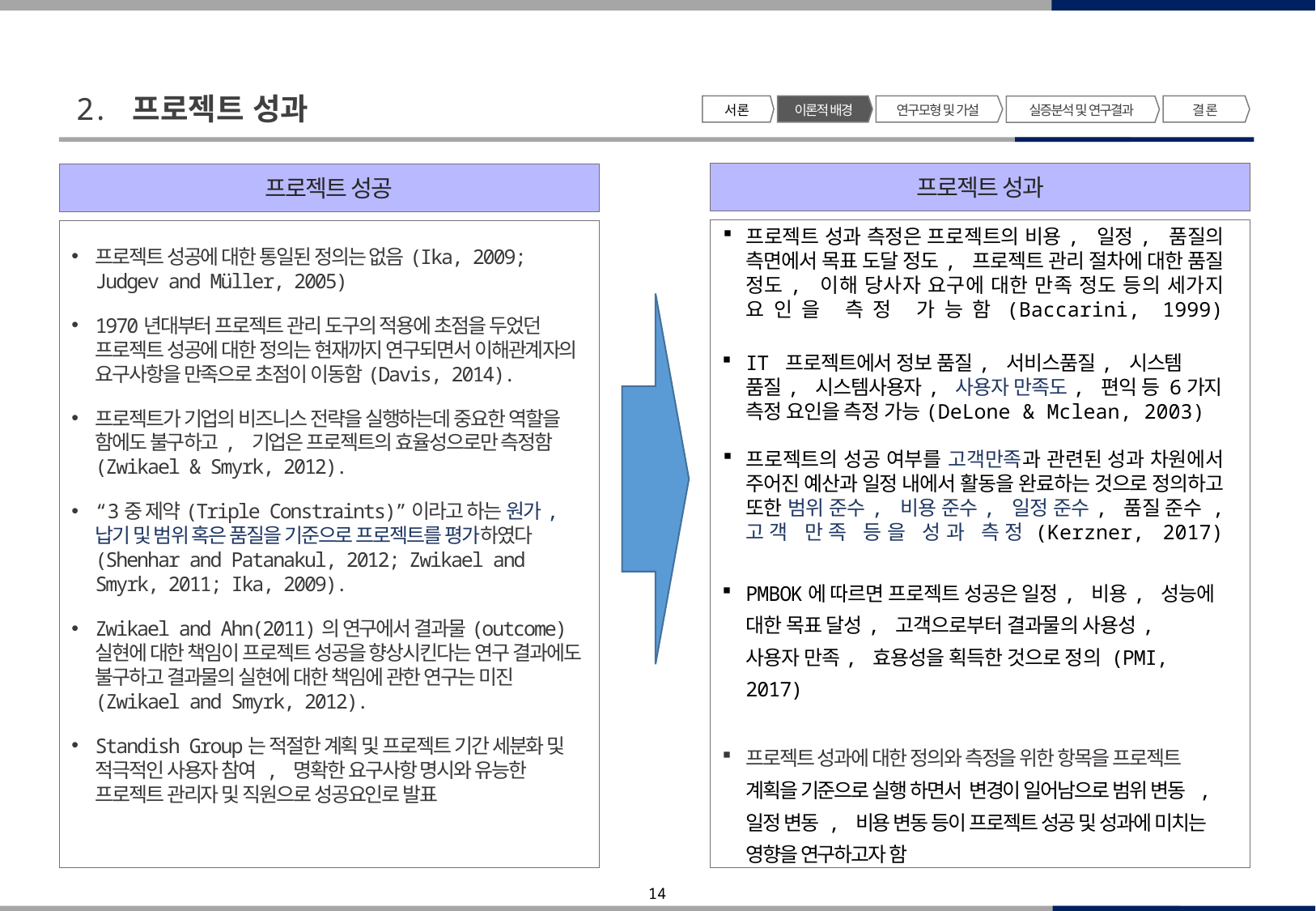

2. 프로젝트 성과
서  론
이론적 배경
연구모형 및 가설
결 론
실증분석 및 연구결과
프로젝트 성과
프로젝트 성과 측정은 프로젝트의 비용, 일정, 품질의 측면에서 목표 도달 정도, 프로젝트 관리 절차에 대한 품질 정도, 이해 당사자 요구에 대한 만족 정도 등의 세가지 요인을 측정 가능함(Baccarini, 1999)
IT 프로젝트에서 정보 품질, 서비스품질, 시스템 품질, 시스템사용자, 사용자 만족도, 편익 등 6가지 측정 요인을 측정 가능(DeLone & Mclean, 2003)
프로젝트의 성공 여부를 고객만족과 관련된 성과 차원에서 주어진 예산과 일정 내에서 활동을 완료하는 것으로 정의하고 또한 범위 준수, 비용 준수, 일정 준수, 품질 준수 , 고객 만족 등을 성과 측정(Kerzner, 2017)
PMBOK에 따르면 프로젝트 성공은 일정, 비용, 성능에 대한 목표 달성, 고객으로부터 결과물의 사용성, 사용자 만족, 효용성을 획득한 것으로 정의 (PMI, 2017)
프로젝트 성과에 대한 정의와 측정을 위한 항목을 프로젝트 계획을 기준으로 실행 하면서  변경이 일어남으로 범위 변동  , 일정 변동 , 비용 변동 등이 프로젝트 성공 및 성과에 미치는 영향을 연구하고자 함

프로젝트 성공

프로젝트 성공에 대한 통일된 정의는 없음(Ika, 2009; Judgev and Müller, 2005)
1970년대부터 프로젝트 관리 도구의 적용에 초점을 두었던 프로젝트 성공에 대한 정의는 현재까지 연구되면서 이해관계자의 요구사항을 만족으로 초점이 이동함(Davis, 2014).
프로젝트가 기업의 비즈니스 전략을 실행하는데 중요한 역할을 함에도 불구하고, 기업은 프로젝트의 효율성으로만 측정함(Zwikael & Smyrk, 2012).
“3중 제약(Triple Constraints)”이라고 하는 원가, 납기 및 범위 혹은 품질을 기준으로 프로젝트를 평가하였다(Shenhar and Patanakul, 2012; Zwikael and Smyrk, 2011; Ika, 2009).
Zwikael and Ahn(2011)의 연구에서 결과물(outcome) 실현에 대한 책임이 프로젝트 성공을 향상시킨다는 연구 결과에도 불구하고 결과물의 실현에 대한 책임에 관한 연구는 미진(Zwikael and Smyrk, 2012).
Standish Group는 적절한 계획 및 프로젝트 기간 세분화 및 적극적인 사용자 참여 , 명확한 요구사항 명시와 유능한 프로젝트 관리자 및 직원으로 성공요인로 발표